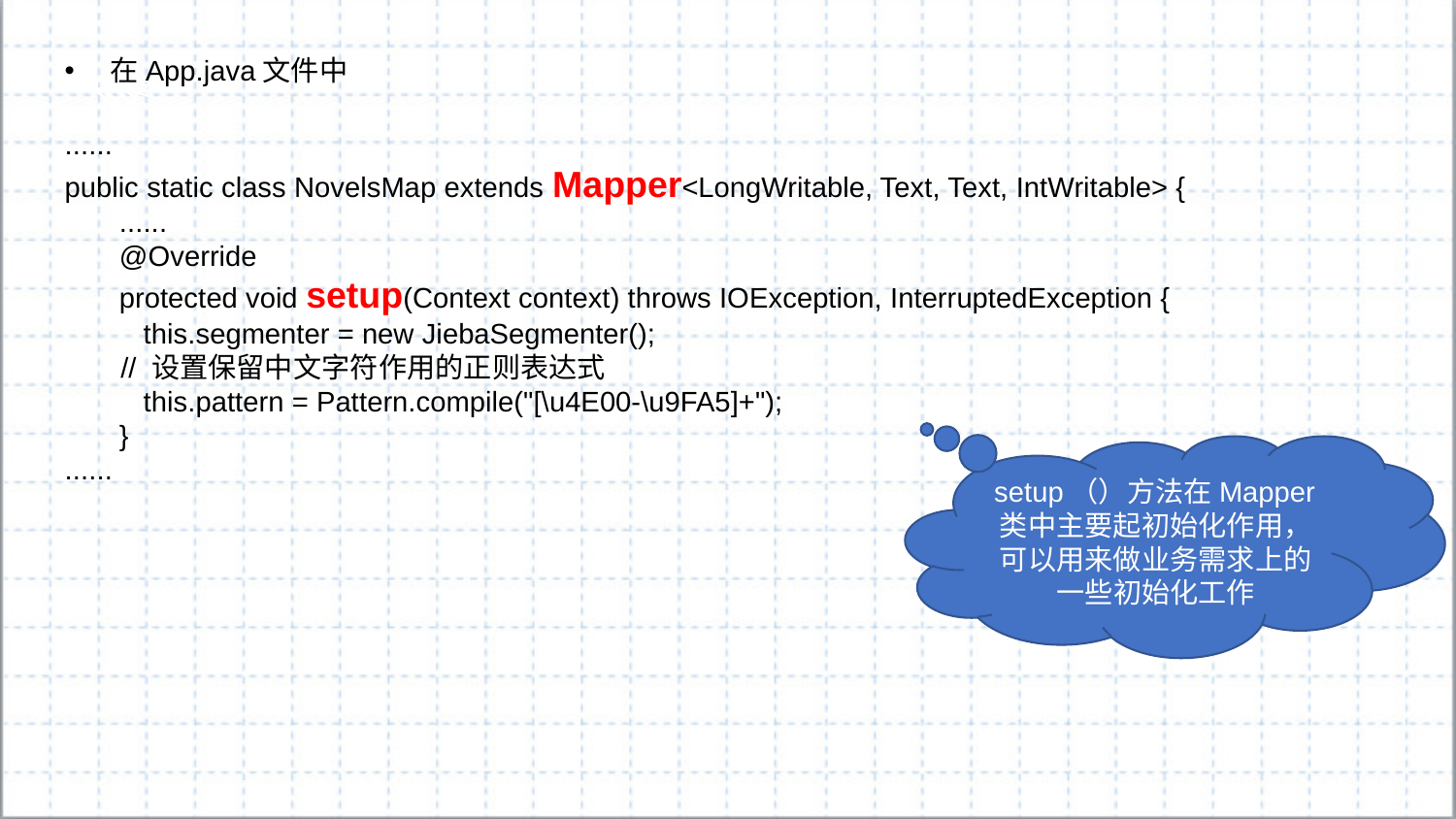

在App.java文件中
......
public static class NovelsMap extends Mapper<LongWritable, Text, Text, IntWritable> {
......
@Override
protected void setup(Context context) throws IOException, InterruptedException {
   this.segmenter = new JiebaSegmenter();
       // 设置保留中文字符作用的正则表达式
   this.pattern = Pattern.compile("[\u4E00-\u9FA5]+");
}
......
setup（）方法在Mapper类中主要起初始化作用，可以用来做业务需求上的一些初始化工作